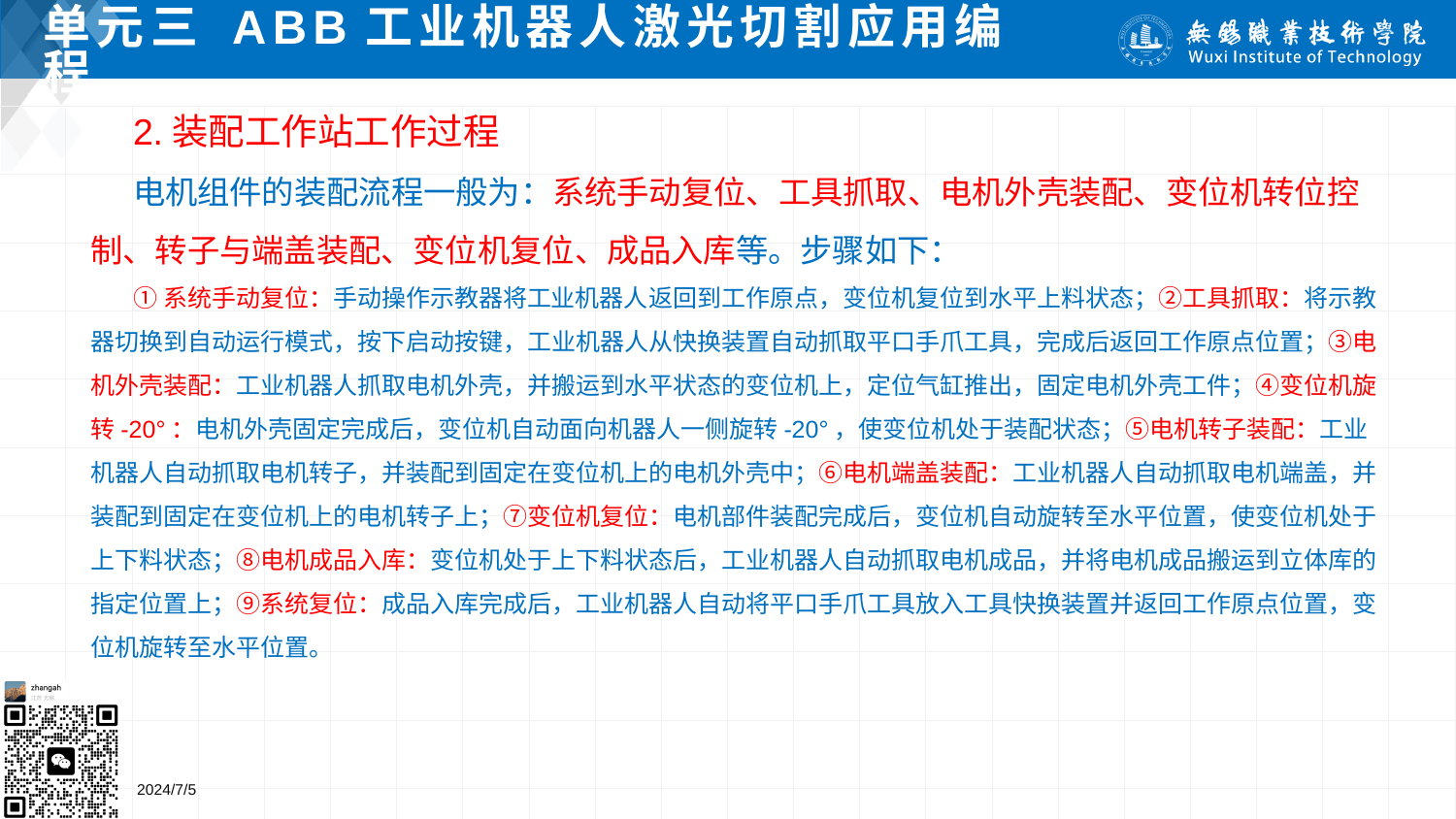

# 单元三 ABB工业机器人激光切割应用编程
2.装配工作站工作过程
电机组件的装配流程一般为：系统手动复位、工具抓取、电机外壳装配、变位机转位控制、转子与端盖装配、变位机复位、成品入库等。步骤如下：
①系统手动复位：手动操作示教器将工业机器人返回到工作原点，变位机复位到水平上料状态；②工具抓取：将示教器切换到自动运行模式，按下启动按键，工业机器人从快换装置自动抓取平口手爪工具，完成后返回工作原点位置；③电机外壳装配：工业机器人抓取电机外壳，并搬运到水平状态的变位机上，定位气缸推出，固定电机外壳工件；④变位机旋转-20°：电机外壳固定完成后，变位机自动面向机器人一侧旋转-20°，使变位机处于装配状态；⑤电机转子装配：工业机器人自动抓取电机转子，并装配到固定在变位机上的电机外壳中；⑥电机端盖装配：工业机器人自动抓取电机端盖，并装配到固定在变位机上的电机转子上；⑦变位机复位：电机部件装配完成后，变位机自动旋转至水平位置，使变位机处于上下料状态；⑧电机成品入库：变位机处于上下料状态后，工业机器人自动抓取电机成品，并将电机成品搬运到立体库的指定位置上；⑨系统复位：成品入库完成后，工业机器人自动将平口手爪工具放入工具快换装置并返回工作原点位置，变位机旋转至水平位置。
2024/7/5